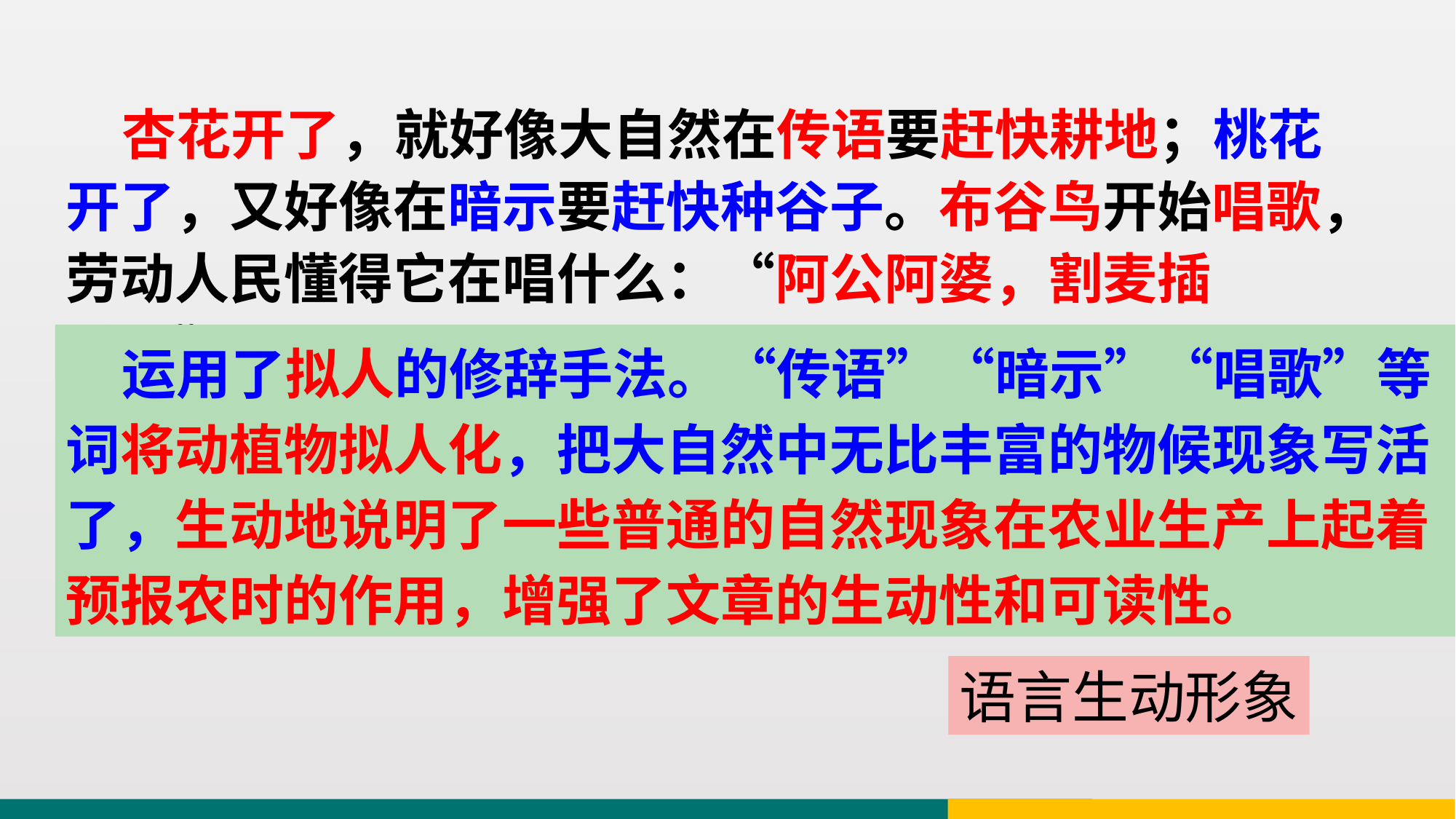

杏花开了，就好像大自然在传语要赶快耕地；桃花开了，又好像在暗示要赶快种谷子。布谷鸟开始唱歌，劳动人民懂得它在唱什么：“阿公阿婆，割麦插禾。”
    运用了拟人的修辞手法。“传语”“暗示”“唱歌”等词将动植物拟人化，把大自然中无比丰富的物候现象写活了，生动地说明了一些普通的自然现象在农业生产上起着预报农时的作用，增强了文章的生动性和可读性。
语言生动形象